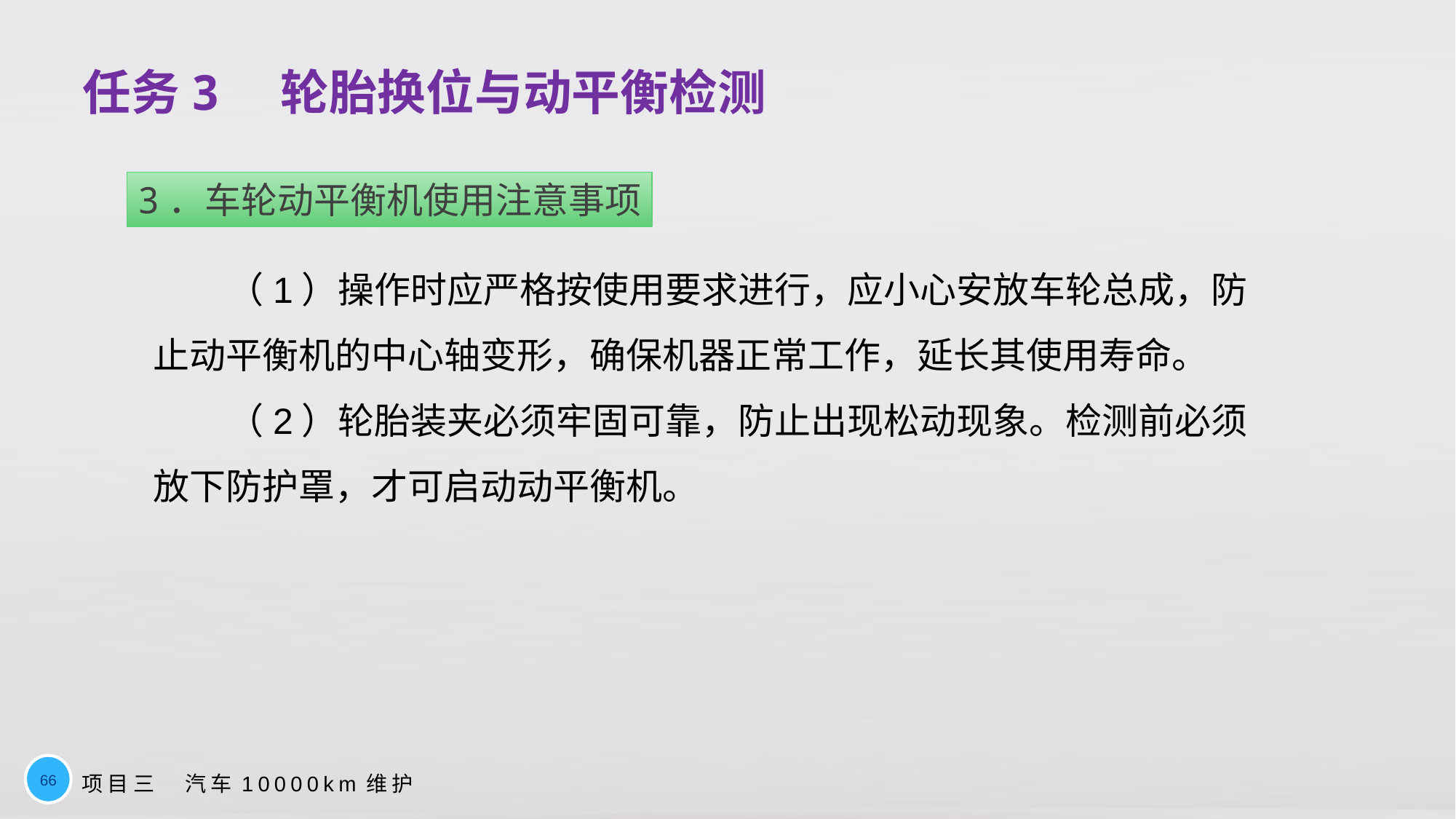

# 任务3　轮胎换位与动平衡检测
3．车轮动平衡机使用注意事项
（1）操作时应严格按使用要求进行，应小心安放车轮总成，防止动平衡机的中心轴变形，确保机器正常工作，延长其使用寿命。
（2）轮胎装夹必须牢固可靠，防止出现松动现象。检测前必须放下防护罩，才可启动动平衡机。
66